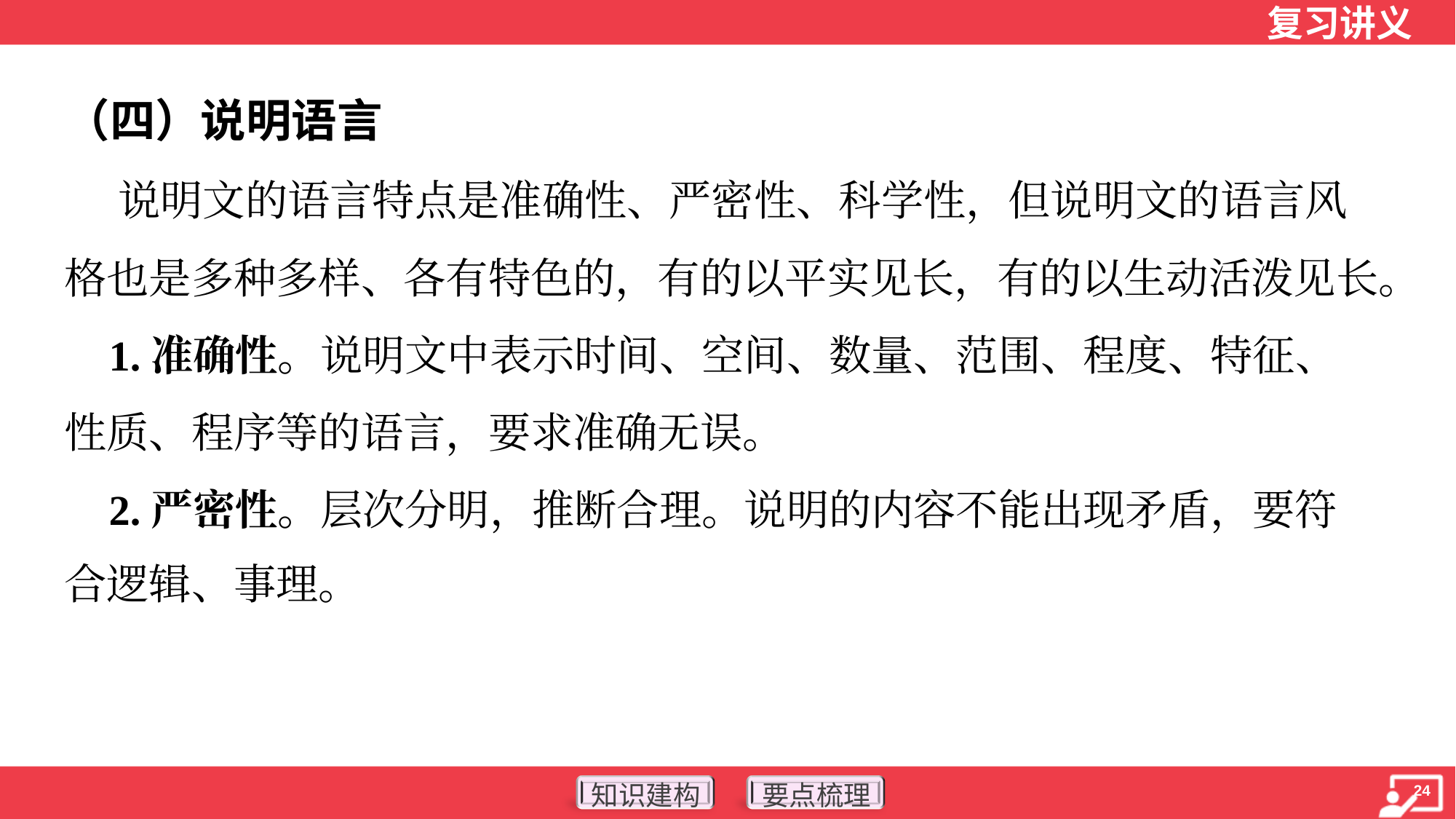

（四）说明语言
    说明文的语言特点是准确性、严密性、科学性，但说明文的语言风
格也是多种多样、各有特色的，有的以平实见长，有的以生动活泼见长。
    1.准确性。说明文中表示时间、空间、数量、范围、程度、特征、
性质、程序等的语言，要求准确无误。
    2.严密性。层次分明，推断合理。说明的内容不能出现矛盾，要符
合逻辑、事理。